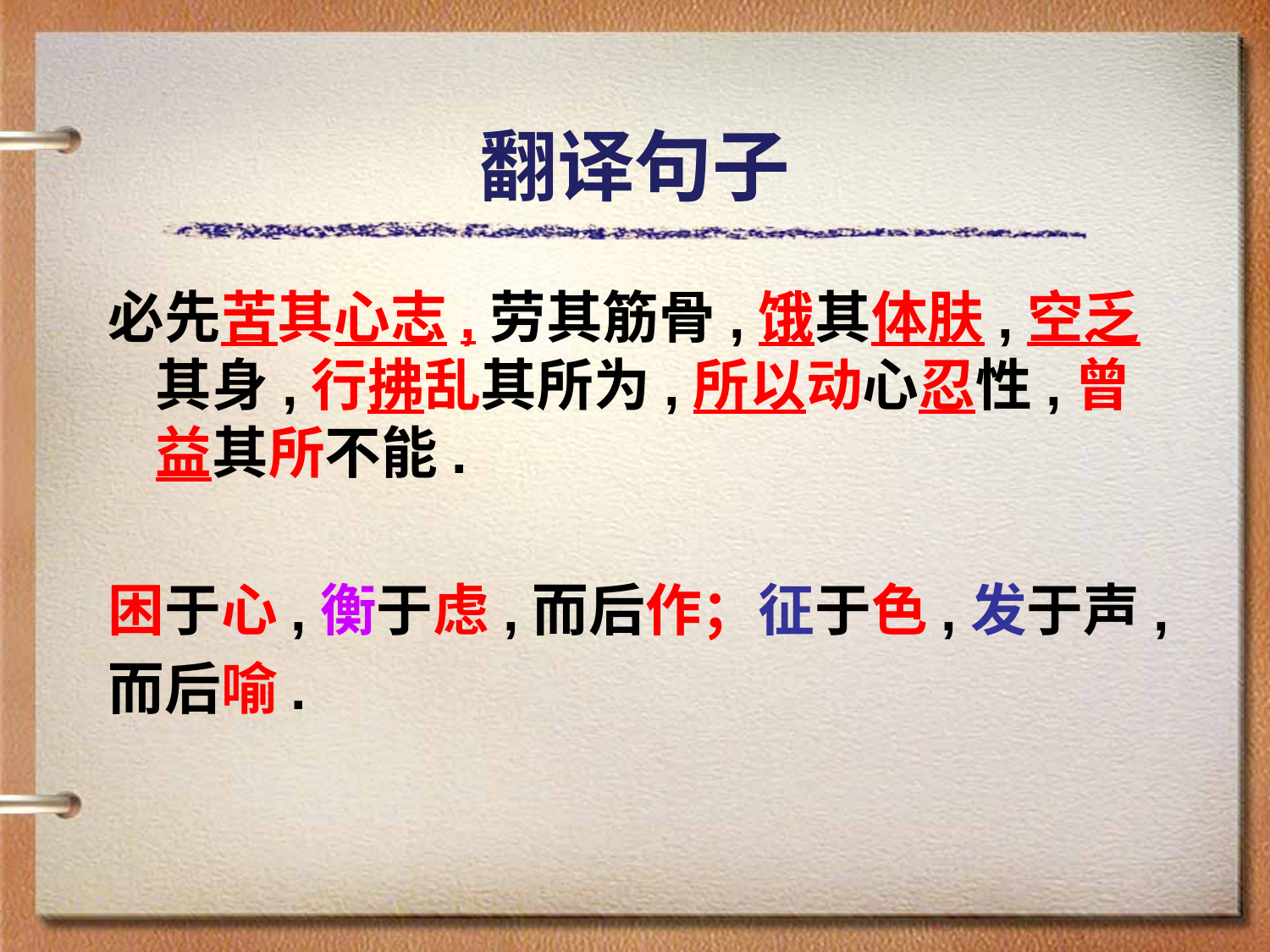

# 翻译句子
必先苦其心志,劳其筋骨,饿其体肤,空乏其身,行拂乱其所为,所以动心忍性,曾益其所不能.

困于心,衡于虑,而后作；征于色,发于声,
而后喻.